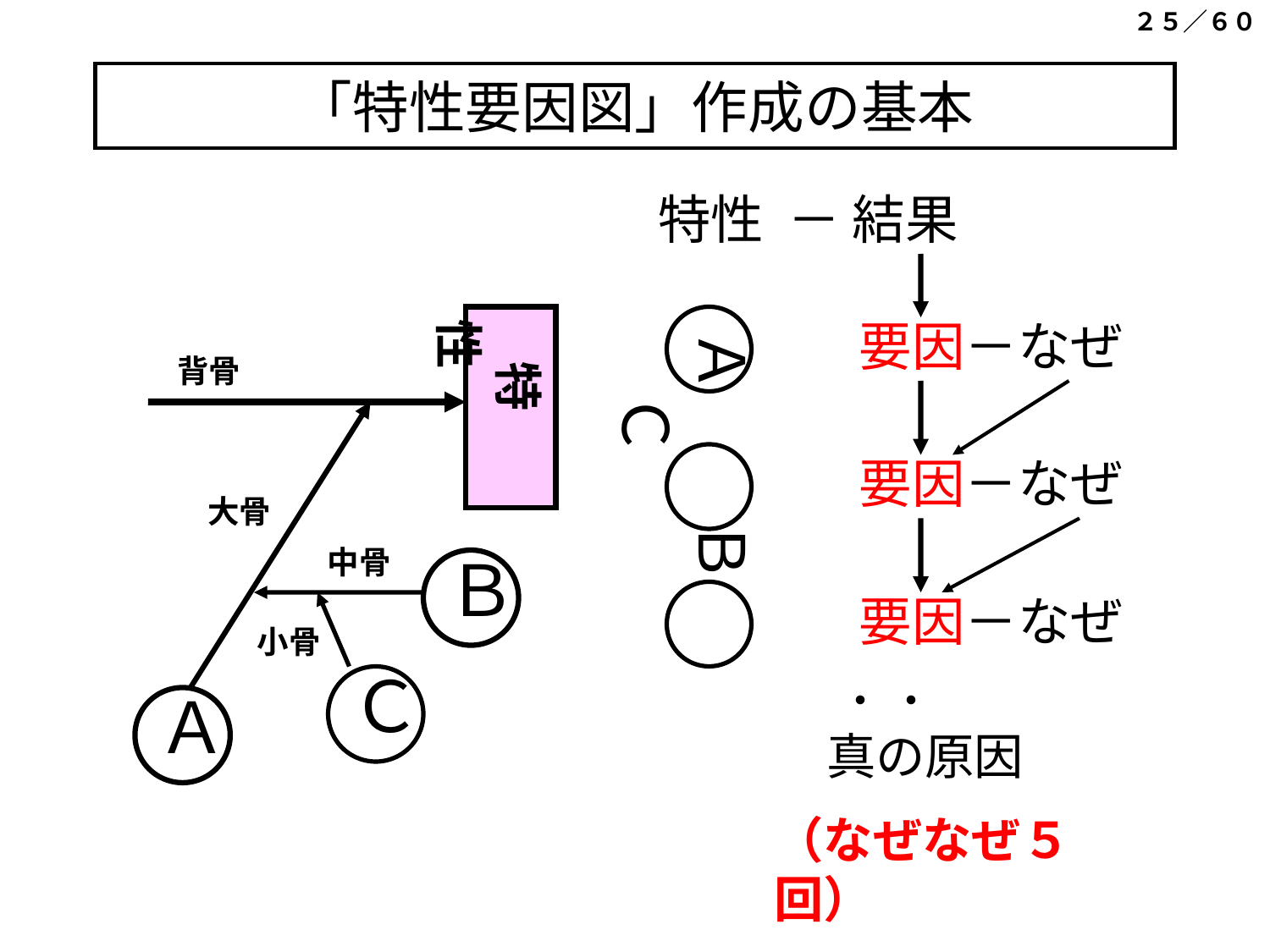

２５／６０
# 「特性要因図」作成の基本
特性  － 結果

　特　性

要因－なぜ
Ａ　　Ｂ　　Ｃ
背骨

要因－なぜ
大骨

中骨
Ｂ

要因－なぜ

小骨
Ｃ

・・
Ａ

　 真の原因
（なぜなぜ５回）